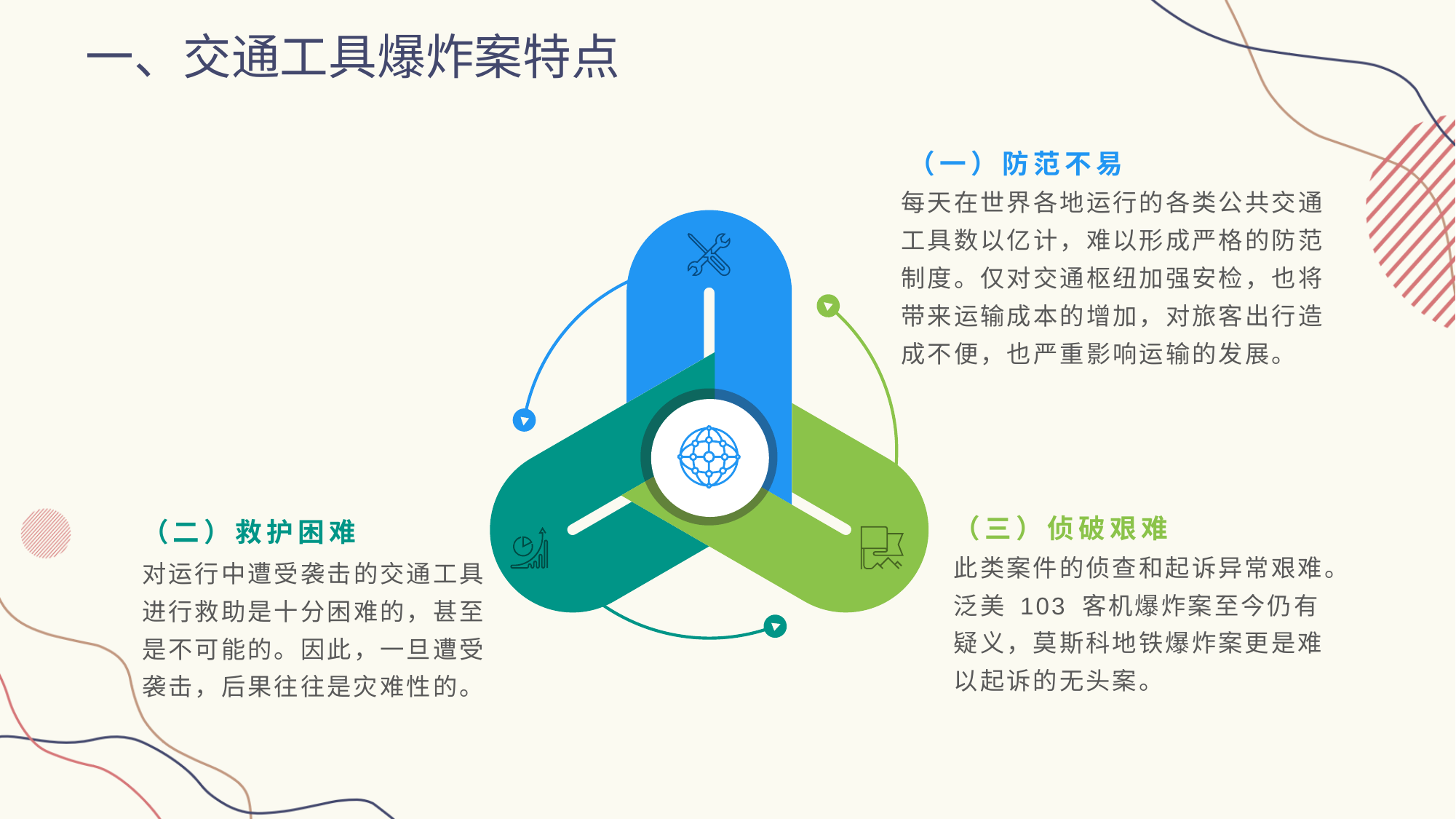

一、交通工具爆炸案特点
（一）防范不易
每天在世界各地运行的各类公共交通工具数以亿计，难以形成严格的防范制度。仅对交通枢纽加强安检，也将带来运输成本的增加，对旅客出行造成不便，也严重影响运输的发展。

（三）侦破艰难
（二）救护困难

此类案件的侦查和起诉异常艰难。泛美 103 客机爆炸案至今仍有疑义，莫斯科地铁爆炸案更是难以起诉的无头案。
对运行中遭受袭击的交通工具进行救助是十分困难的，甚至是不可能的。因此，一旦遭受袭击，后果往往是灾难性的。